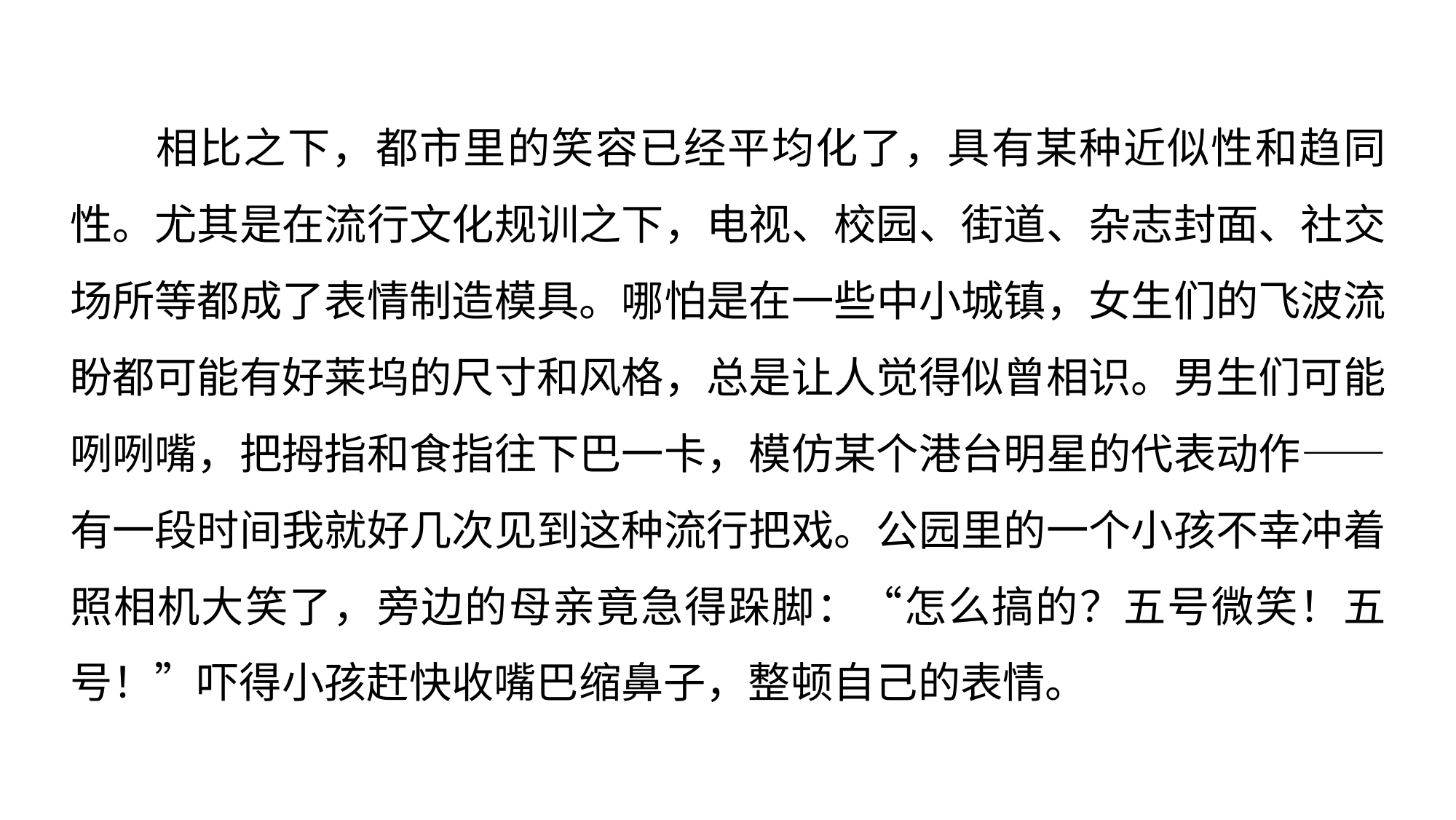

相比之下，都市里的笑容已经平均化了，具有某种近似性和趋同性。尤其是在流行文化规训之下，电视、校园、街道、杂志封面、社交场所等都成了表情制造模具。哪怕是在一些中小城镇，女生们的飞波流盼都可能有好莱坞的尺寸和风格，总是让人觉得似曾相识。男生们可能咧咧嘴，把拇指和食指往下巴一卡，模仿某个港台明星的代表动作——有一段时间我就好几次见到这种流行把戏。公园里的一个小孩不幸冲着照相机大笑了，旁边的母亲竟急得跺脚：“怎么搞的？五号微笑！五号！”吓得小孩赶快收嘴巴缩鼻子，整顿自己的表情。